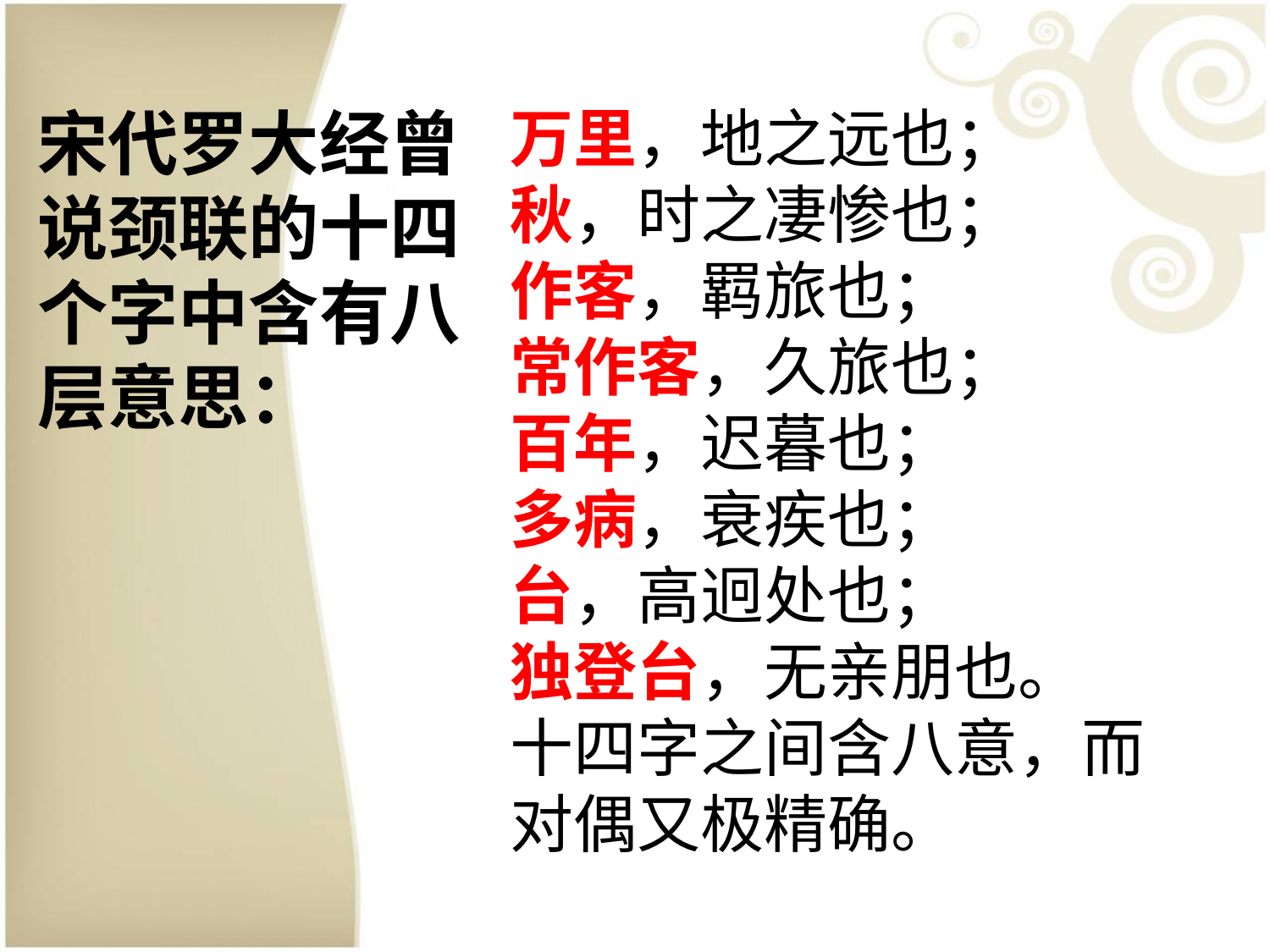

万里，地之远也；
秋，时之凄惨也；
作客，羁旅也；
常作客，久旅也；
百年，迟暮也；
多病，衰疾也；
台，高迥处也；
独登台，无亲朋也。
十四字之间含八意，而对偶又极精确。
宋代罗大经曾说颈联的十四个字中含有八层意思：